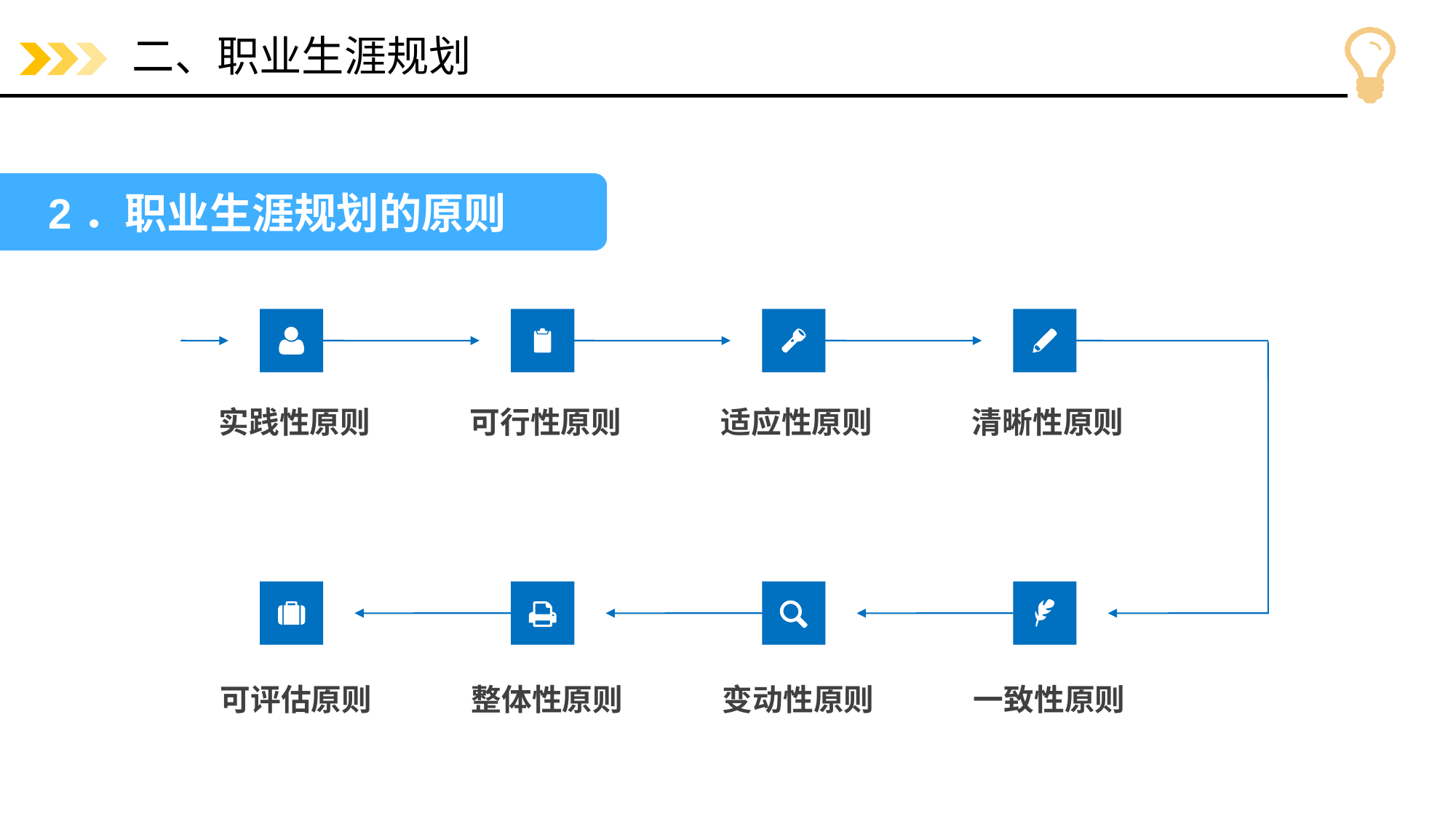

19
# 二、职业生涯规划
2．职业生涯规划的原则

实践性原则
可行性原则
适应性原则
清晰性原则

可评估原则
整体性原则
变动性原则
一致性原则